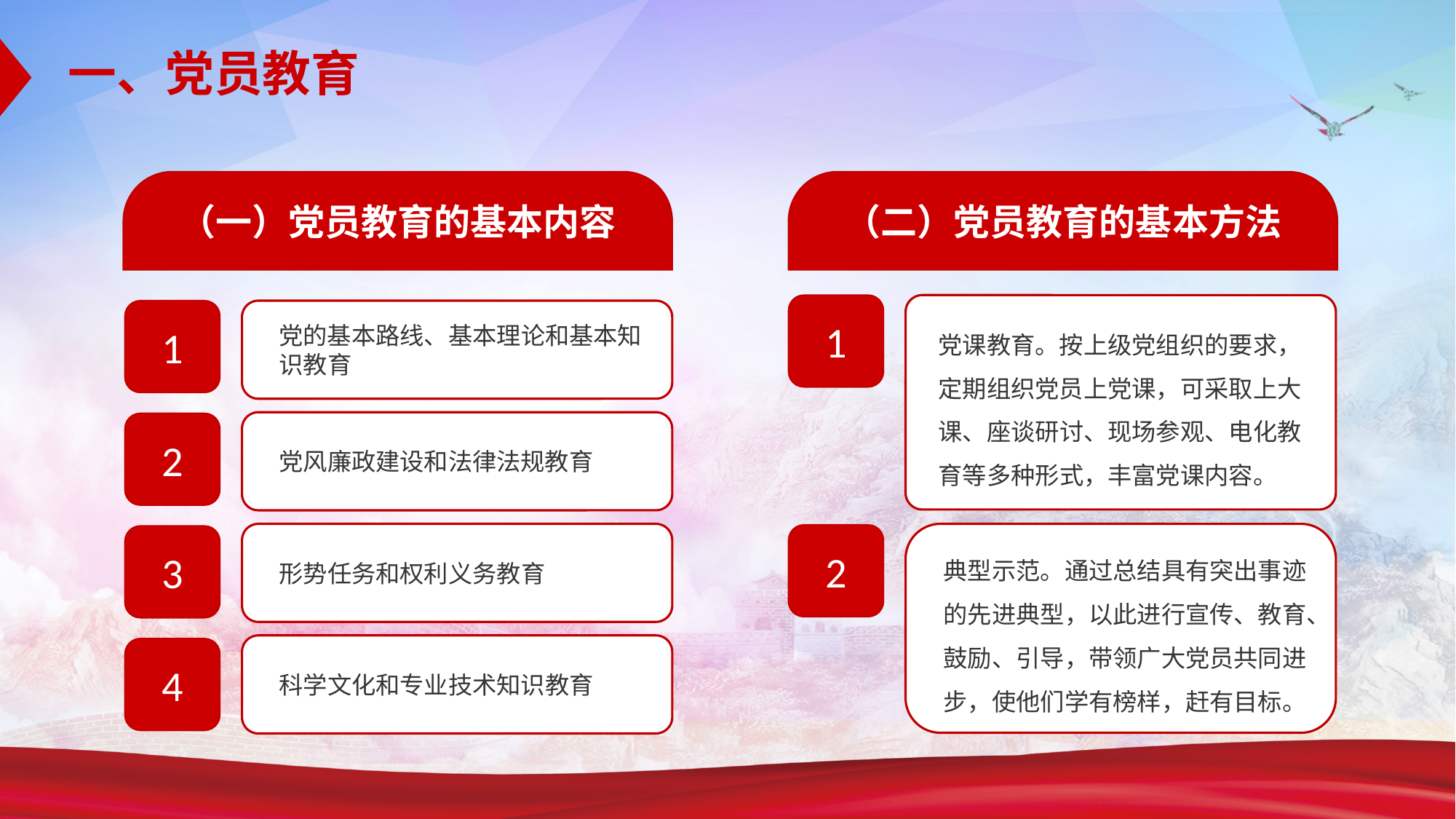

一、党员教育

（一）党员教育的基本内容
（二）党员教育的基本方法
1
党课教育。按上级党组织的要求，定期组织党员上党课，可采取上大课、座谈研讨、现场参观、电化教育等多种形式，丰富党课内容。
1
党的基本路线、基本理论和基本知识教育
党风廉政建设和法律法规教育
2
典型示范。通过总结具有突出事迹的先进典型，以此进行宣传、教育、鼓励、引导，带领广大党员共同进步，使他们学有榜样，赶有目标。
形势任务和权利义务教育
2
3
科学文化和专业技术知识教育
4